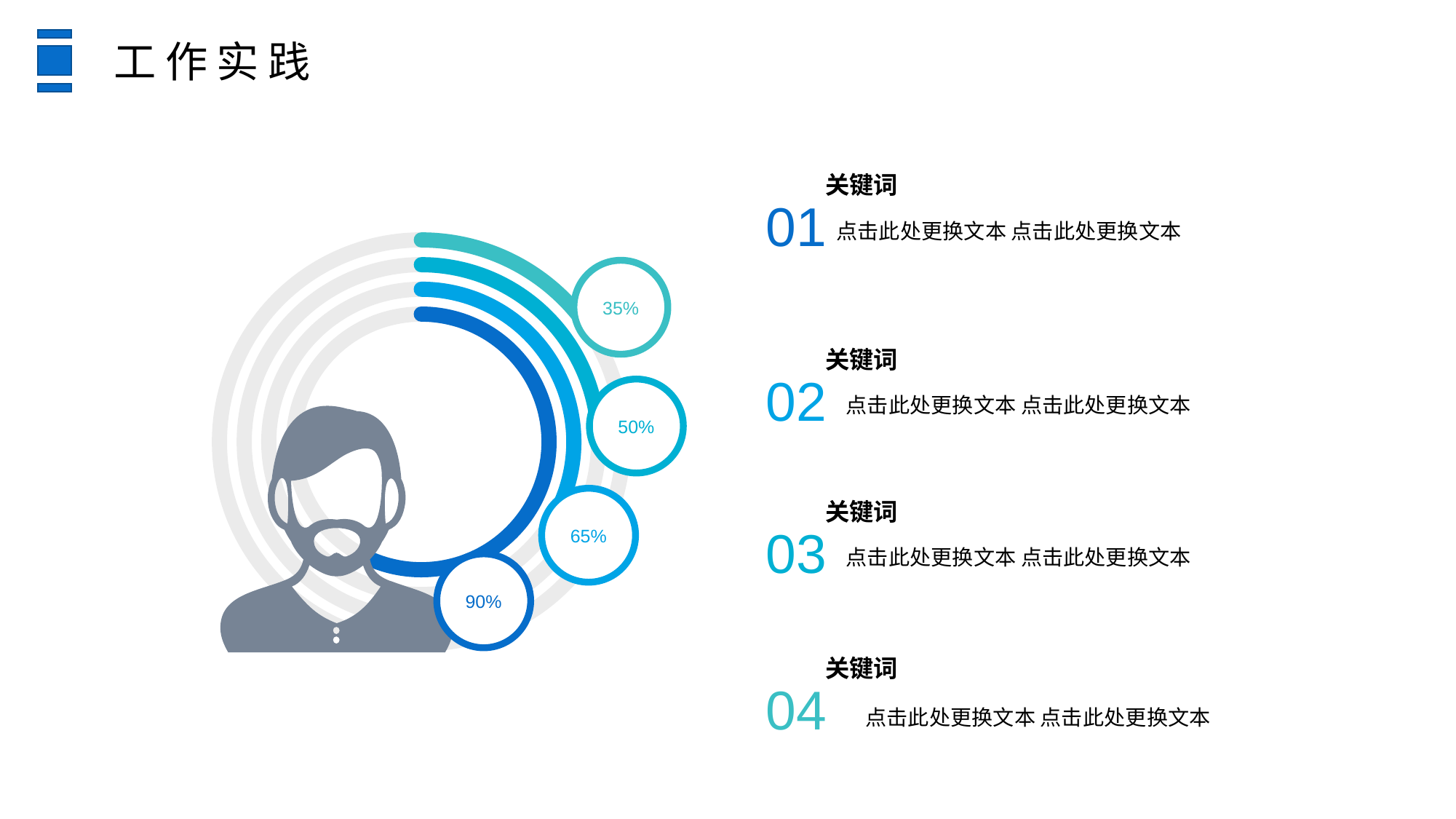

工作实践
关键词
01
点击此处更换文本 点击此处更换文本

35%

50%

65%
90%
关键词
02
点击此处更换文本 点击此处更换文本
关键词
03
点击此处更换文本 点击此处更换文本
关键词
04
点击此处更换文本 点击此处更换文本